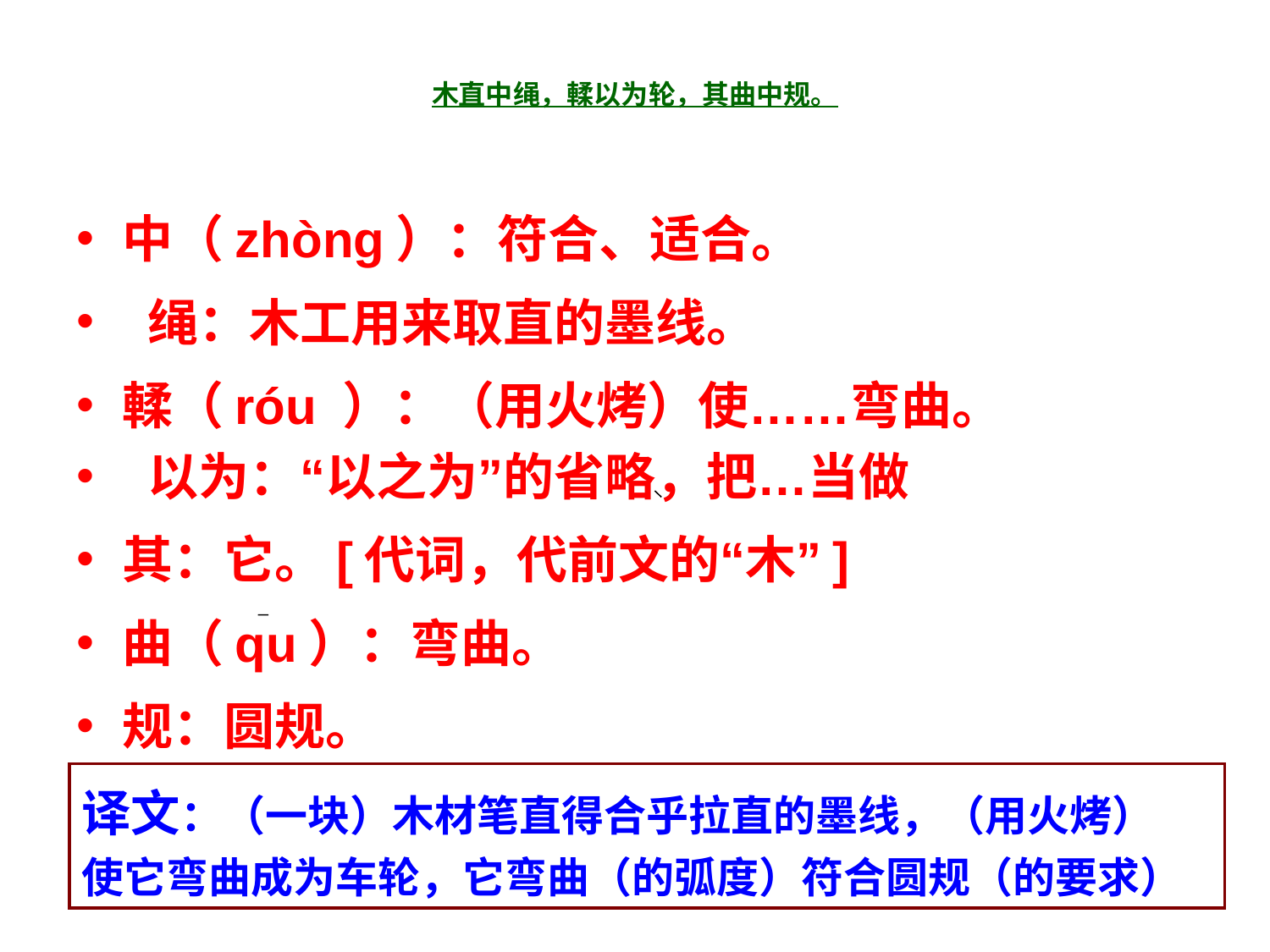

# 木直中绳，輮以为轮，其曲中规。
中（zhòng）：符合、适合。
 绳：木工用来取直的墨线。
輮（róu ）：（用火烤）使……弯曲。
 以为：“以之为”的省略，把…当做
其：它。[代词，代前文的“木”]
曲（qu）：弯曲。
规：圆规。

译文：（一块）木材笔直得合乎拉直的墨线，（用火烤）  使它弯曲成为车轮，它弯曲（的弧度）符合圆规（的要求）